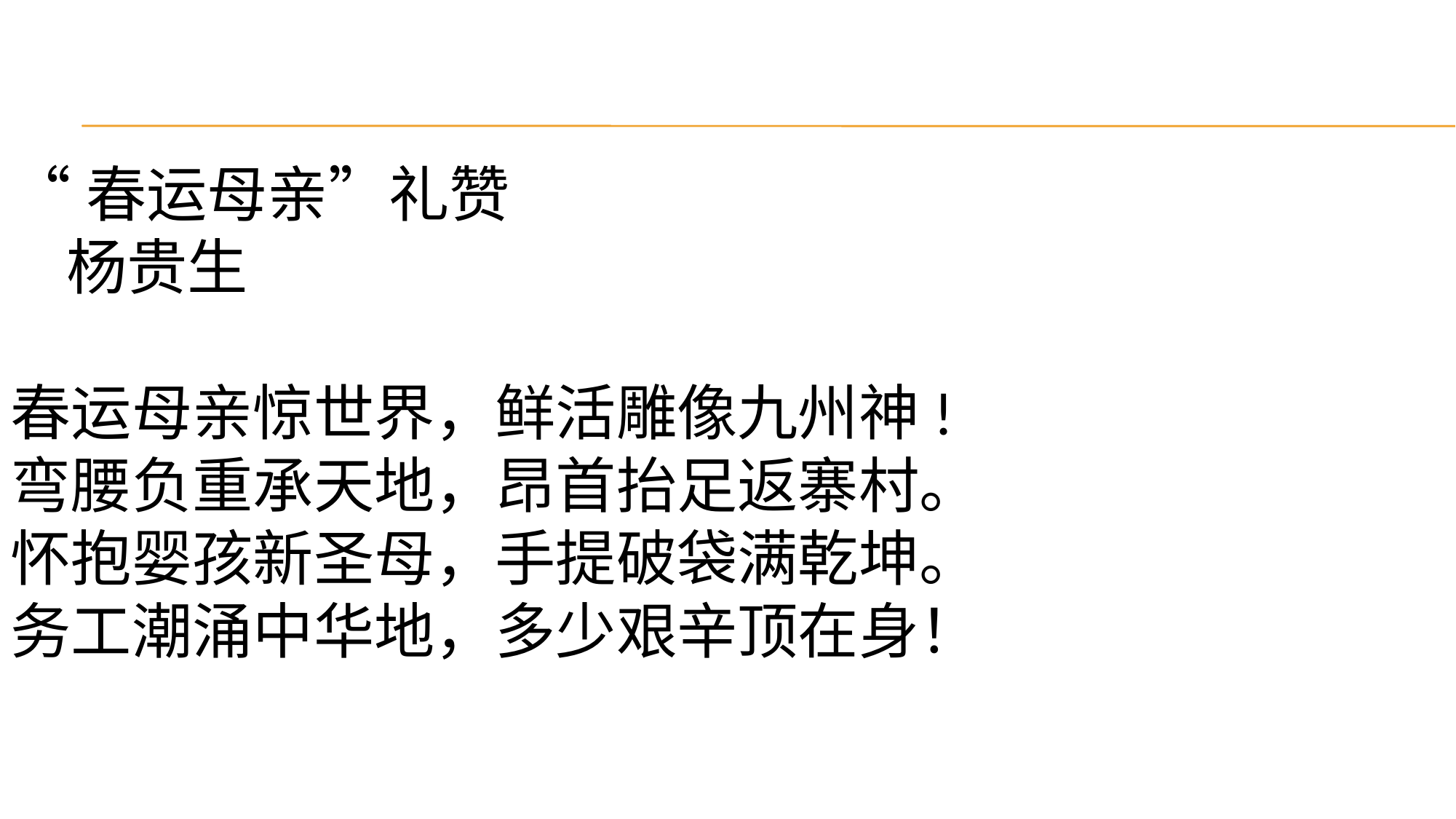

“春运母亲”礼赞
   杨贵生

春运母亲惊世界，鲜活雕像九州神!
弯腰负重承天地，昂首抬足返寨村。
怀抱婴孩新圣母，手提破袋满乾坤。
务工潮涌中华地，多少艰辛顶在身！
#